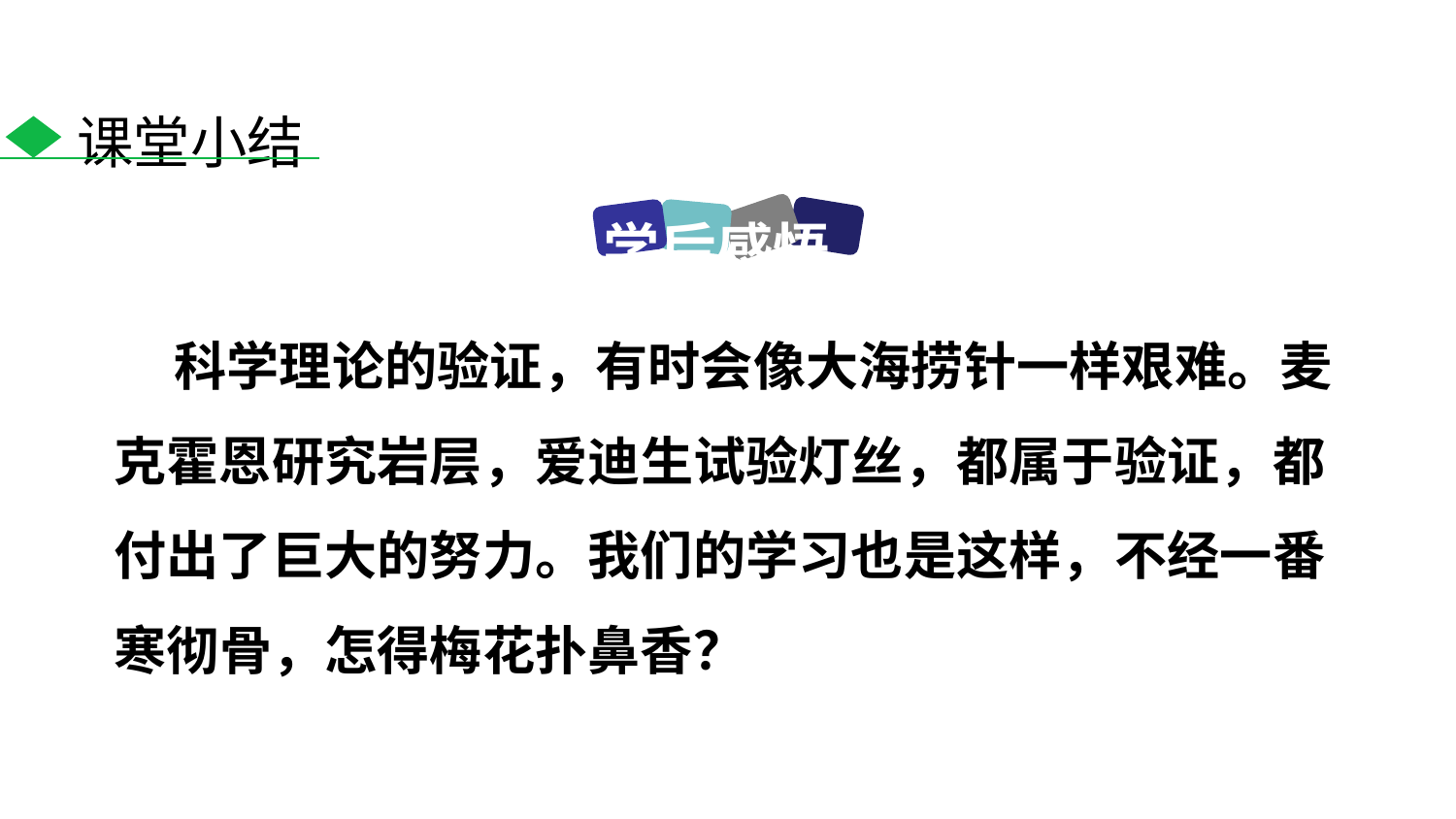

课堂小结

学后感悟

    科学理论的验证，有时会像大海捞针一样艰难。麦克霍恩研究岩层，爱迪生试验灯丝，都属于验证，都付出了巨大的努力。我们的学习也是这样，不经一番寒彻骨，怎得梅花扑鼻香？